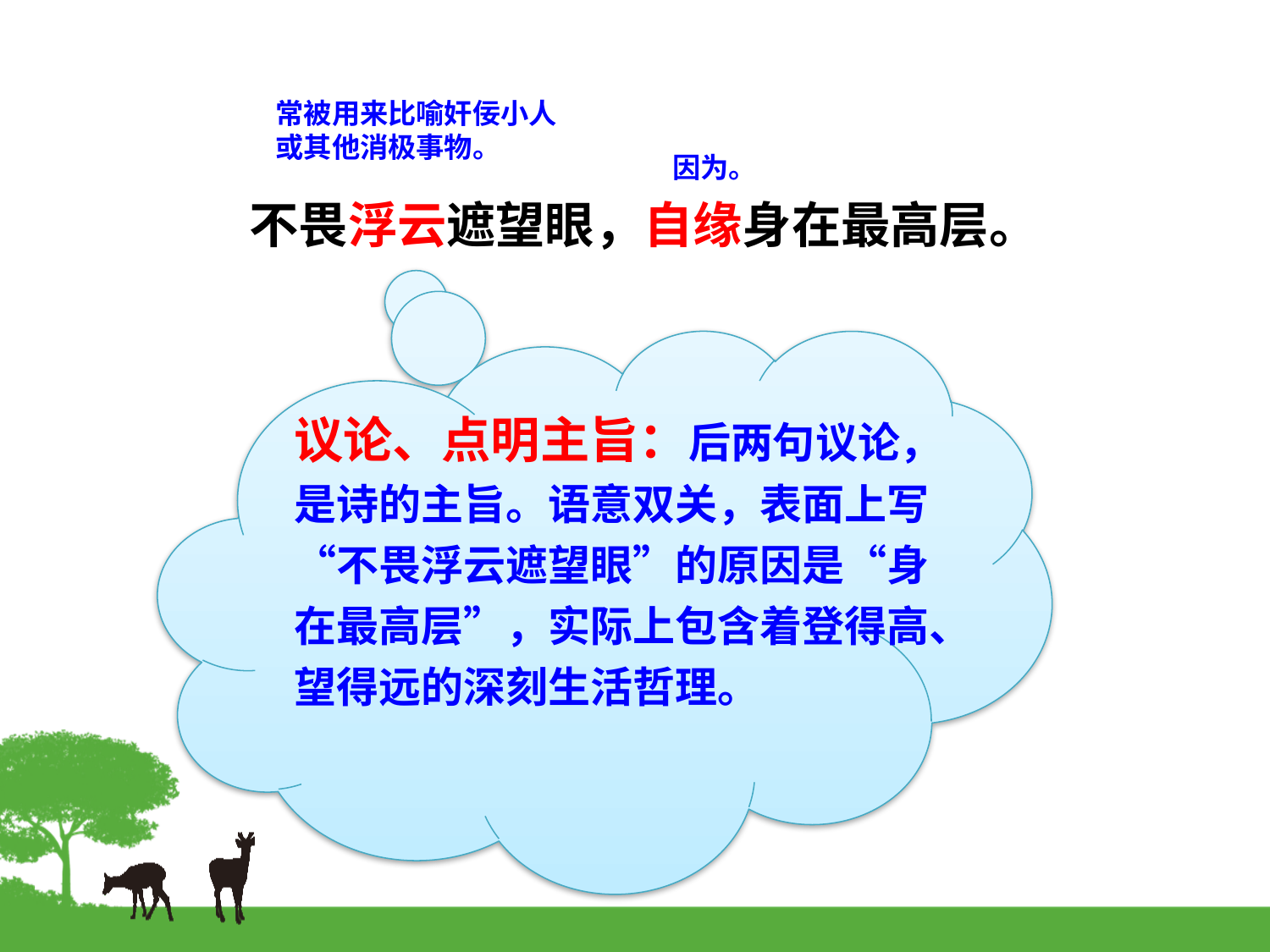

常被用来比喻奸佞小人或其他消极事物。
因为。
不畏浮云遮望眼，自缘身在最高层。

议论、点明主旨：后两句议论，是诗的主旨。语意双关，表面上写“不畏浮云遮望眼”的原因是“身在最高层”，实际上包含着登得高、望得远的深刻生活哲理。